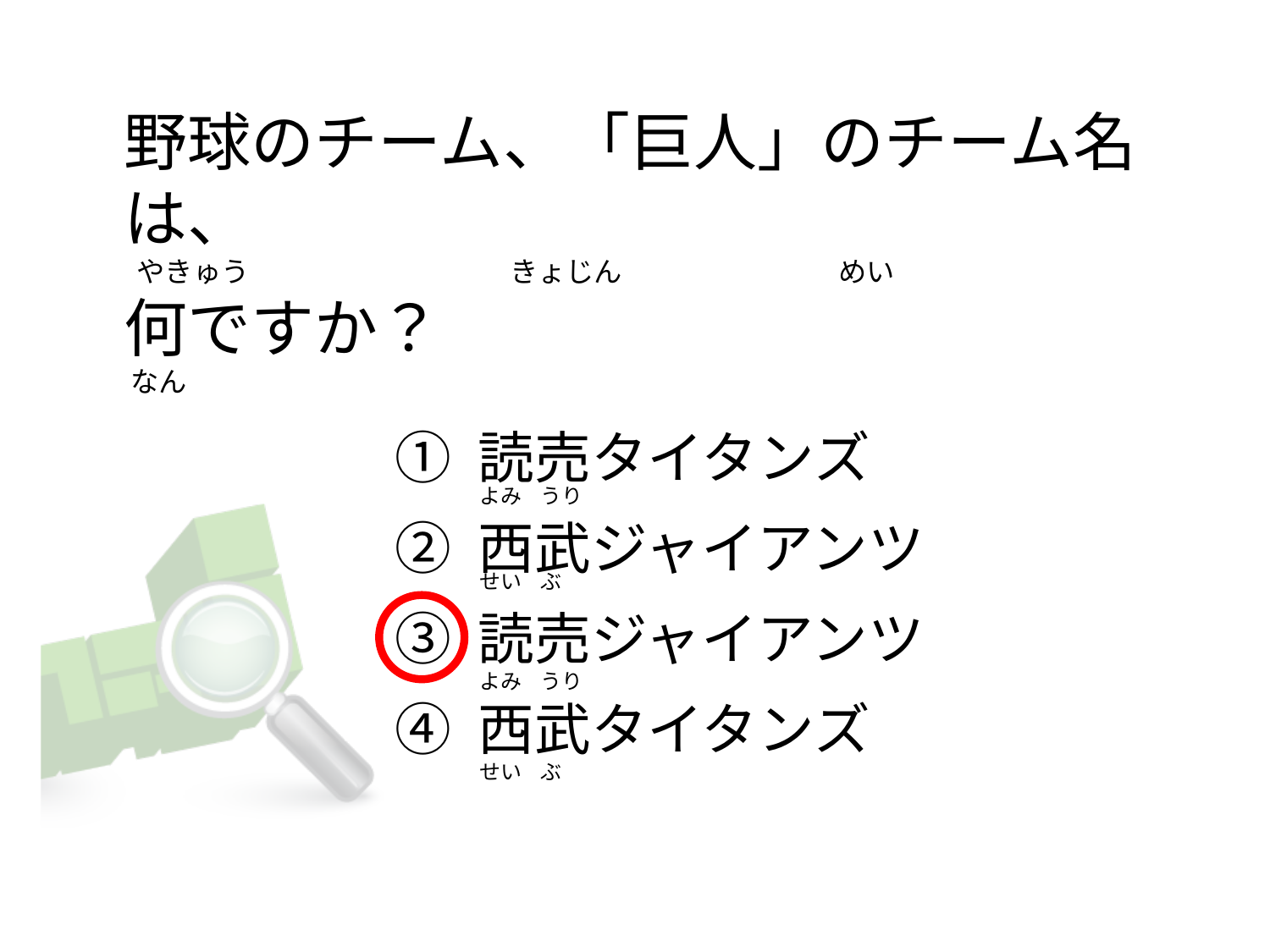

# 野球のチーム、「巨人」のチーム名は、  やきゅう                                         きょじん                                  めい 何ですか？  なん
① 読売タイタンズ
② 西武ジャイアンツ
③ 読売ジャイアンツ
④ 西武タイタンズ
よみ    うり
せい    ぶ

よみ    うり
せい    ぶ